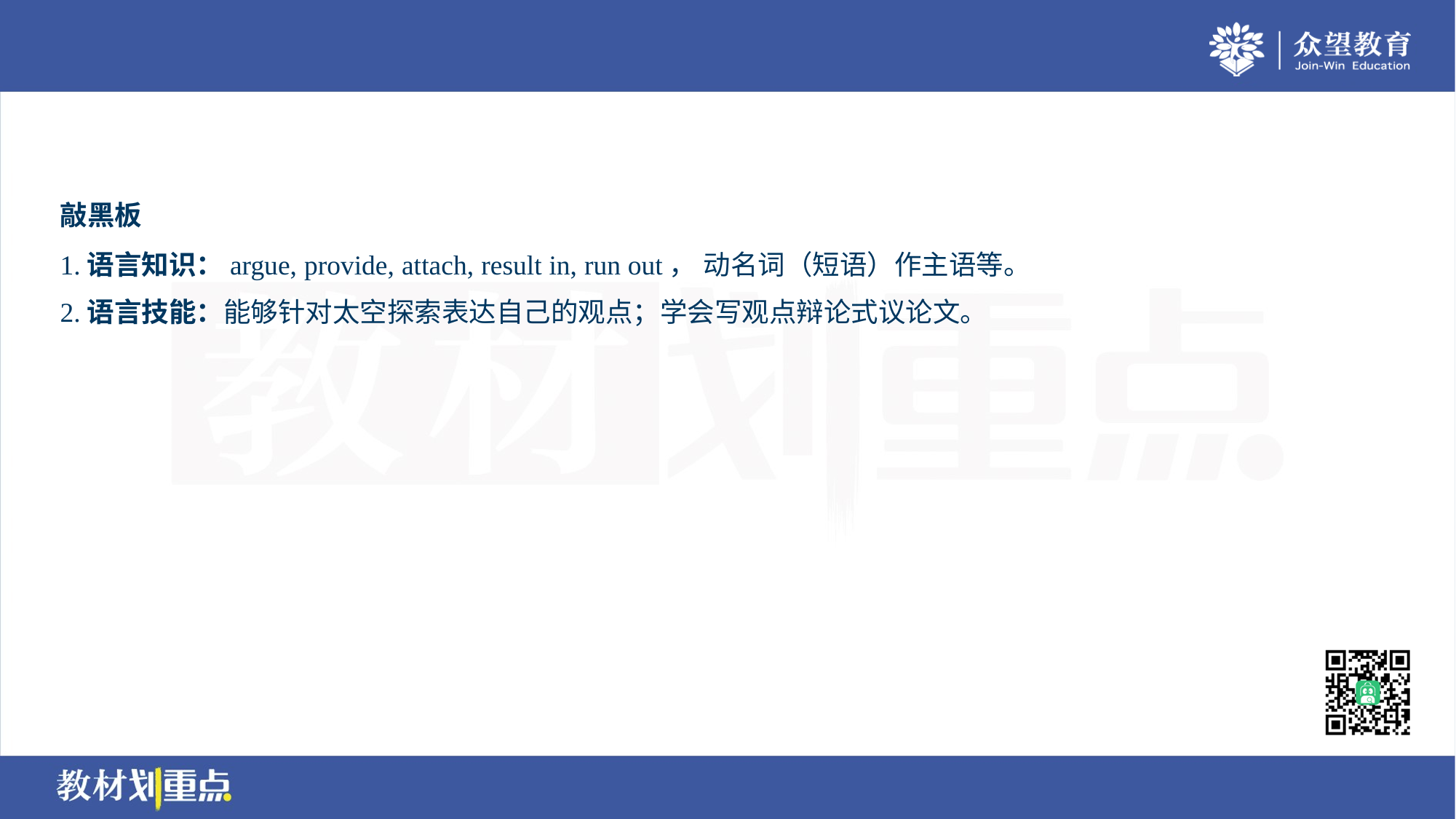

敲黑板
1.语言知识：argue, provide, attach, result in, run out， 动名词（短语）作主语等。
2.语言技能：能够针对太空探索表达自己的观点；学会写观点辩论式议论文。